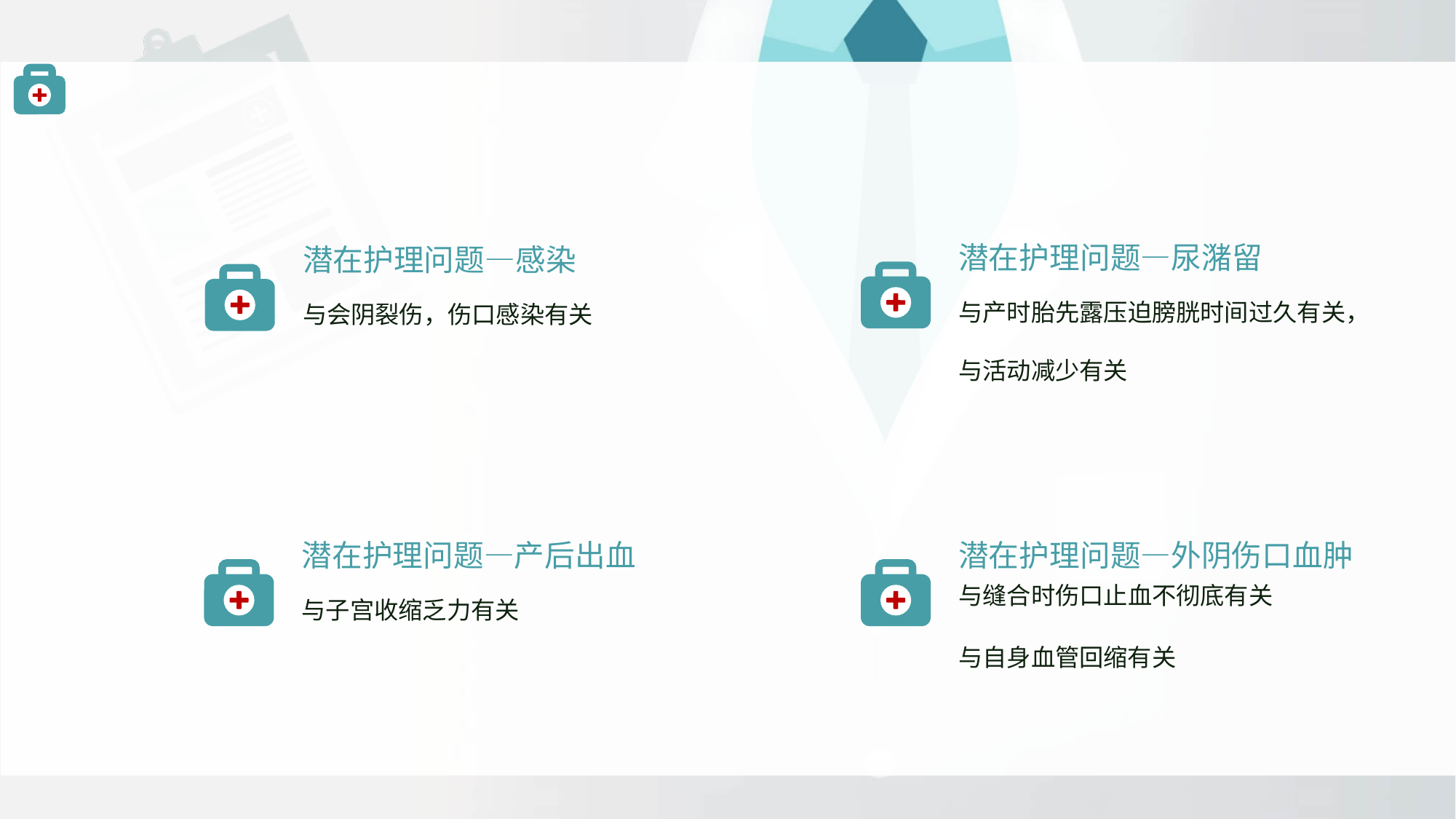

潜在护理问题—尿潴留
潜在护理问题—感染
与产时胎先露压迫膀胱时间过久有关，与活动减少有关
与会阴裂伤，伤口感染有关

潜在护理问题—产后出血
潜在护理问题—外阴伤口血肿
与子宫收缩乏力有关
与缝合时伤口止血不彻底有关
与自身血管回缩有关